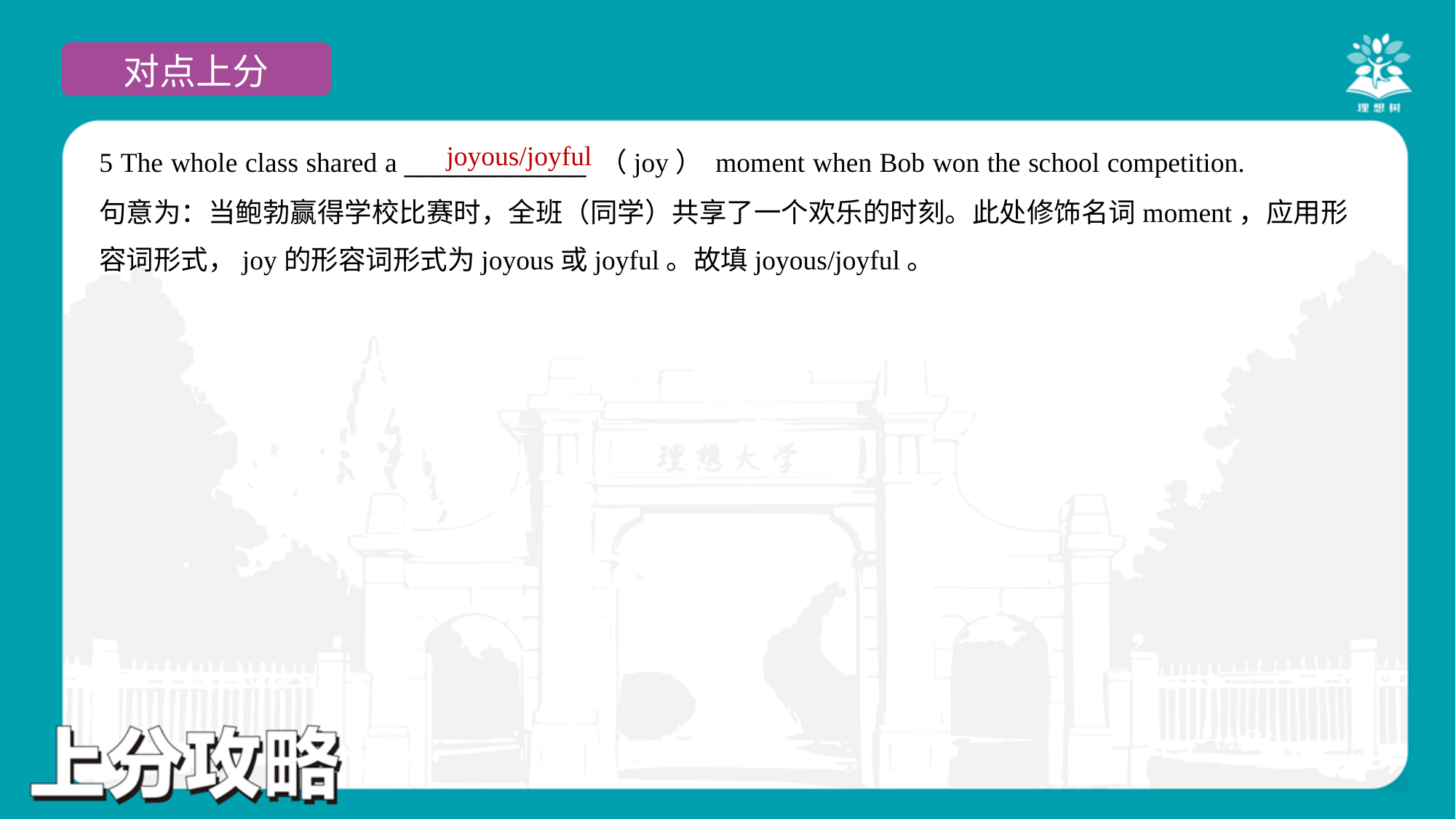

joyous/joyful
5 The whole class shared a ____________ （joy） moment when Bob won the school competition.
句意为：当鲍勃赢得学校比赛时，全班（同学）共享了一个欢乐的时刻。此处修饰名词moment，应用形
容词形式，joy的形容词形式为joyous或joyful。故填joyous/joyful。